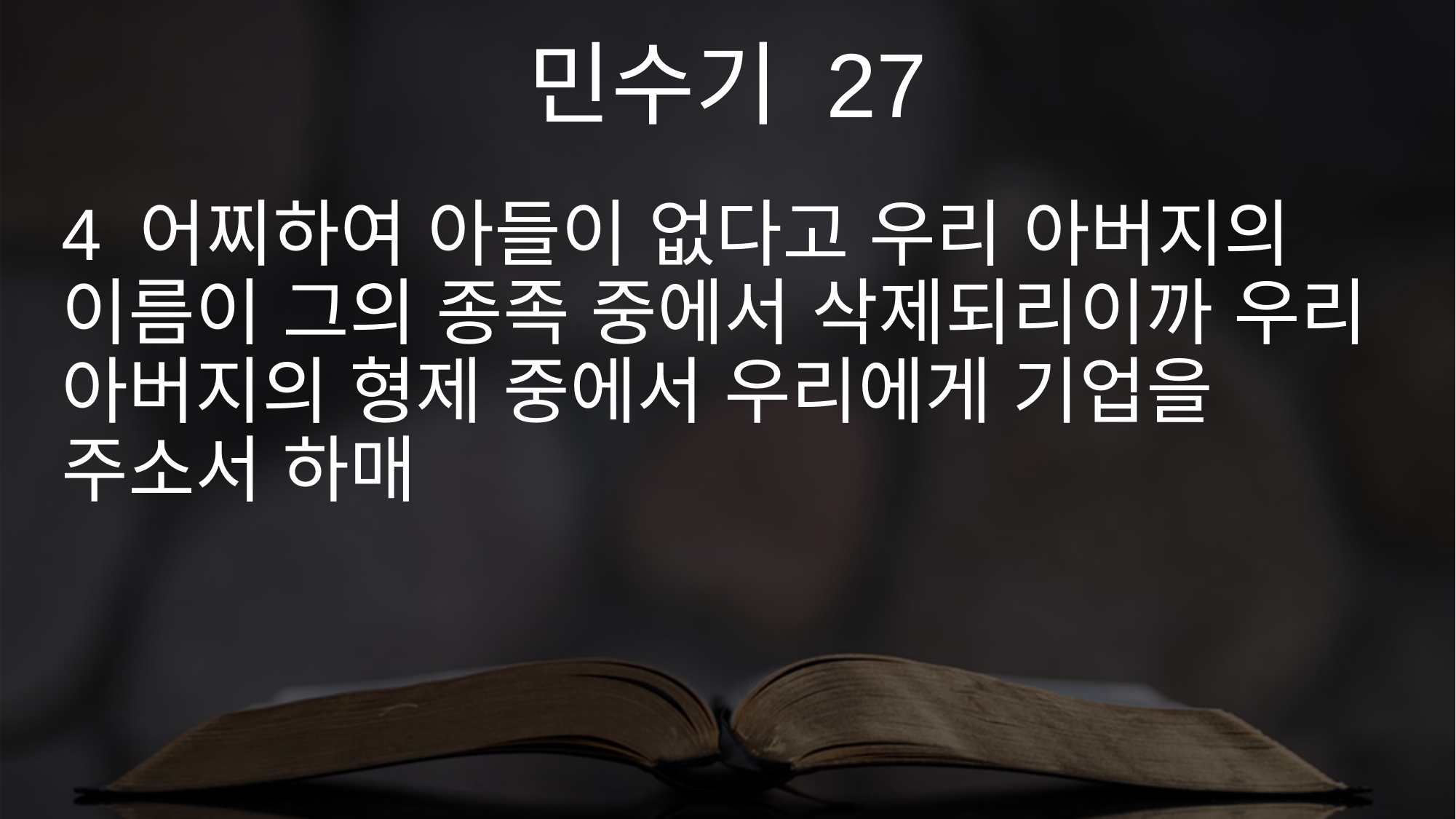

민수기 27
4 어찌하여 아들이 없다고 우리 아버지의 이름이 그의 종족 중에서 삭제되리이까 우리 아버지의 형제 중에서 우리에게 기업을 주소서 하매